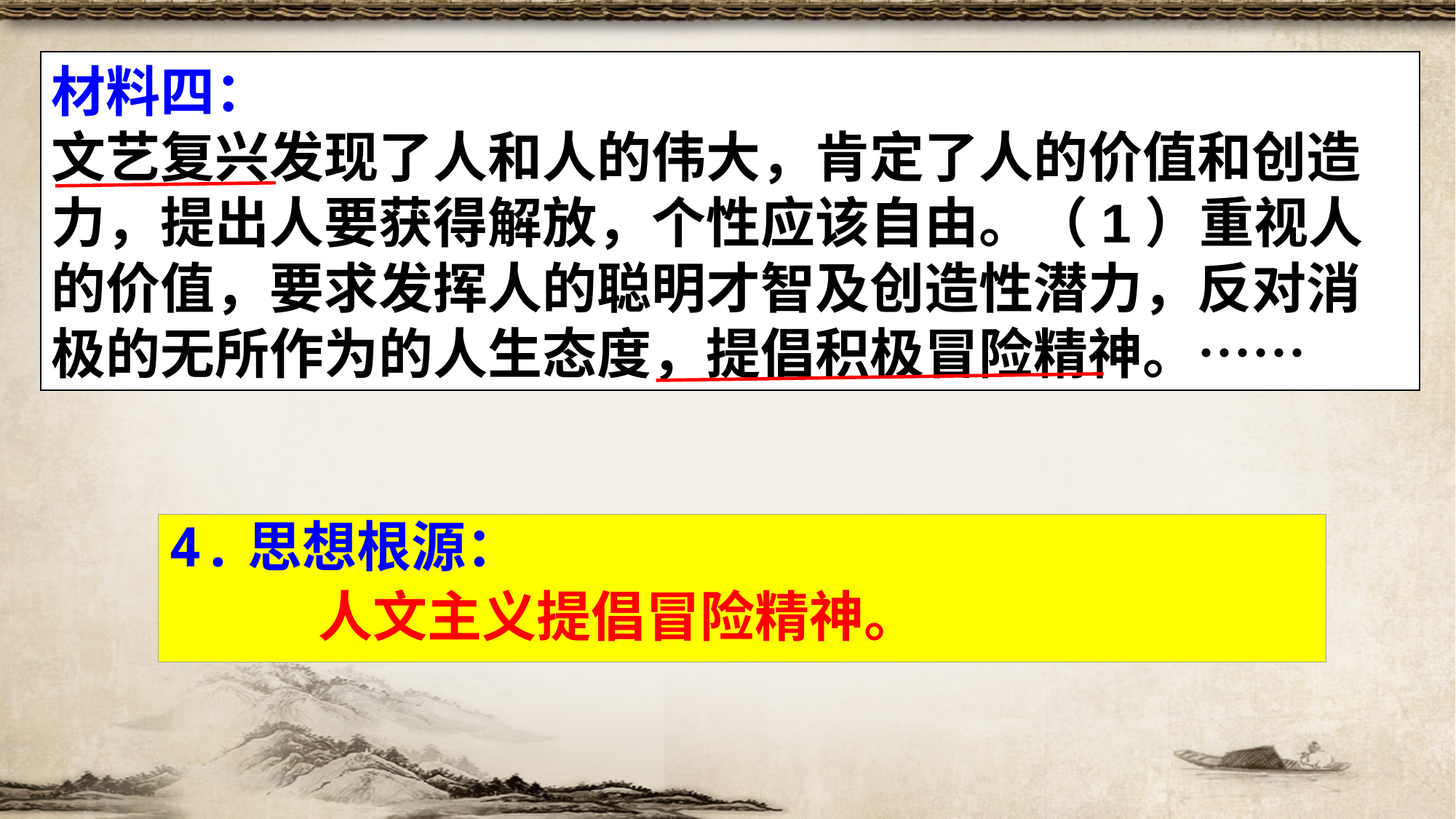

材料四：
文艺复兴发现了人和人的伟大，肯定了人的价值和创造力，提出人要获得解放，个性应该自由。（1）重视人的价值，要求发挥人的聪明才智及创造性潜力，反对消极的无所作为的人生态度，提倡积极冒险精神。……
4.思想根源：
           人文主义提倡冒险精神。